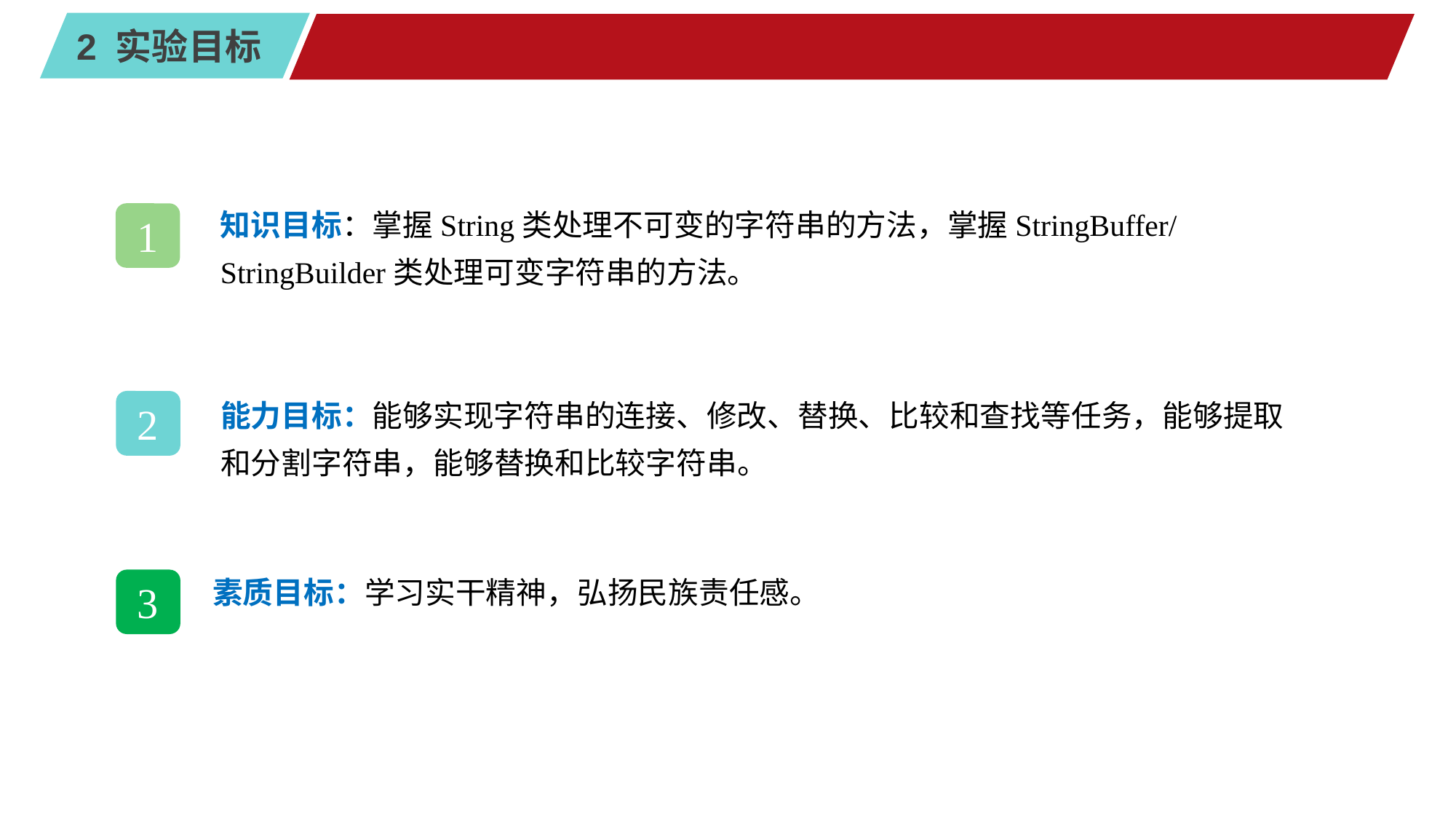

#
知识目标：掌握String类处理不可变的字符串的方法，掌握StringBuffer/StringBuilder类处理可变字符串的方法。
1
能力目标：能够实现字符串的连接、修改、替换、比较和查找等任务，能够提取和分割字符串，能够替换和比较字符串。
2
素质目标：学习实干精神，弘扬民族责任感。
3